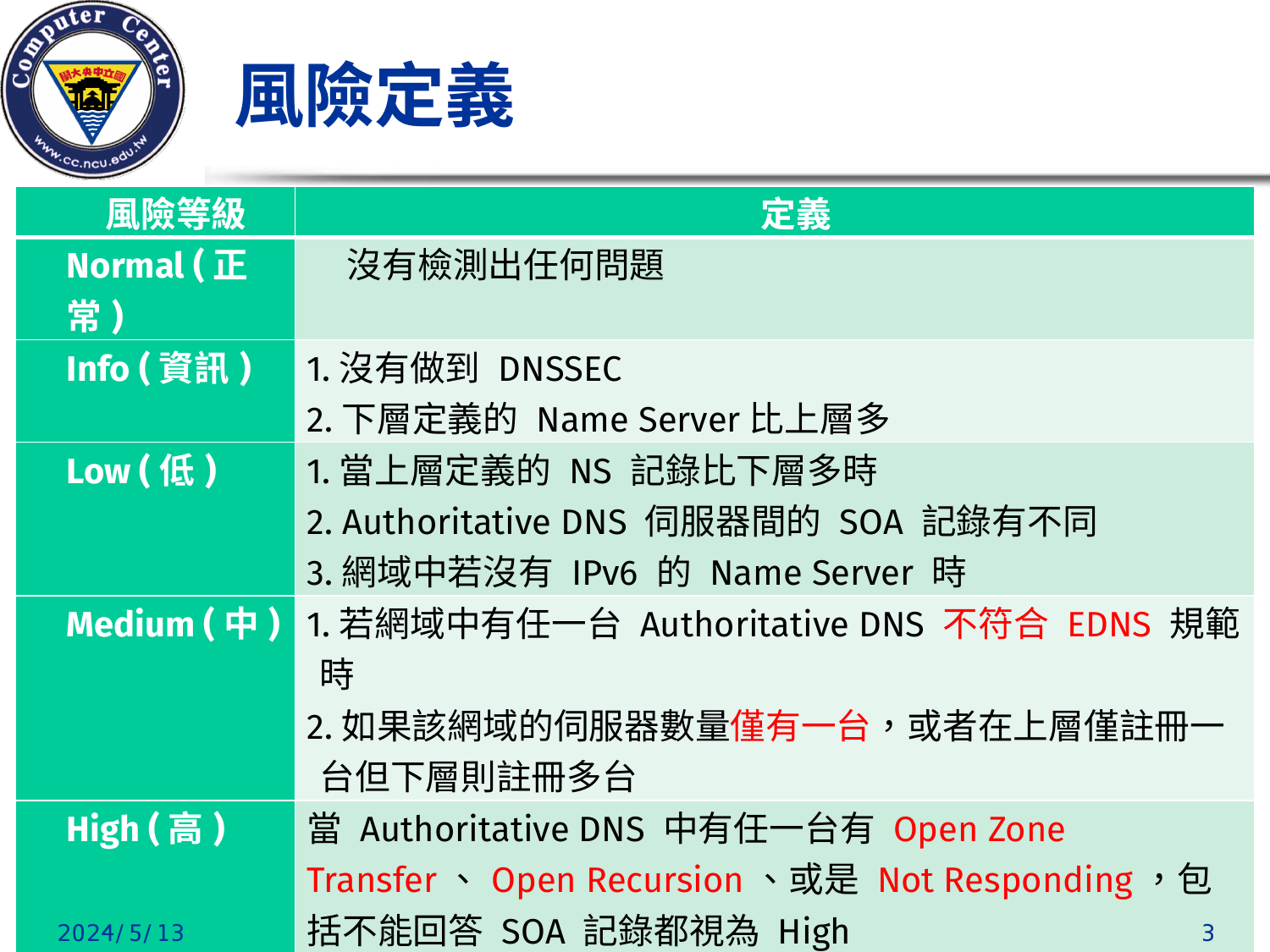

# 風險定義
| 風險等級 | 定義 |
| --- | --- |
| Normal (正常) | 沒有檢測出任何問題 |
| Info (資訊) | 1.沒有做到 DNSSEC 2.下層定義的 Name Server比上層多 |
| Low (低) | 1.當上層定義的 NS 記錄比下層多時 2. Authoritative DNS 伺服器間的 SOA 記錄有不同 3.網域中若沒有 IPv6 的 Name Server 時 |
| Medium (中) | 1.若網域中有任一台 Authoritative DNS 不符合 EDNS 規範時 2.如果該網域的伺服器數量僅有一台，或者在上層僅註冊一台但下層則註冊多台 |
| High (高) | 當 Authoritative DNS 中有任一台有 Open Zone Transfer、Open Recursion、或是 Not Responding，包括不能回答 SOA 記錄都視為 High |
| Urgent(緊急) | 如果網域所有的 Authoritative DNS 都無法回應的話，風險等級訂為緊急 |
2024/5/13
3